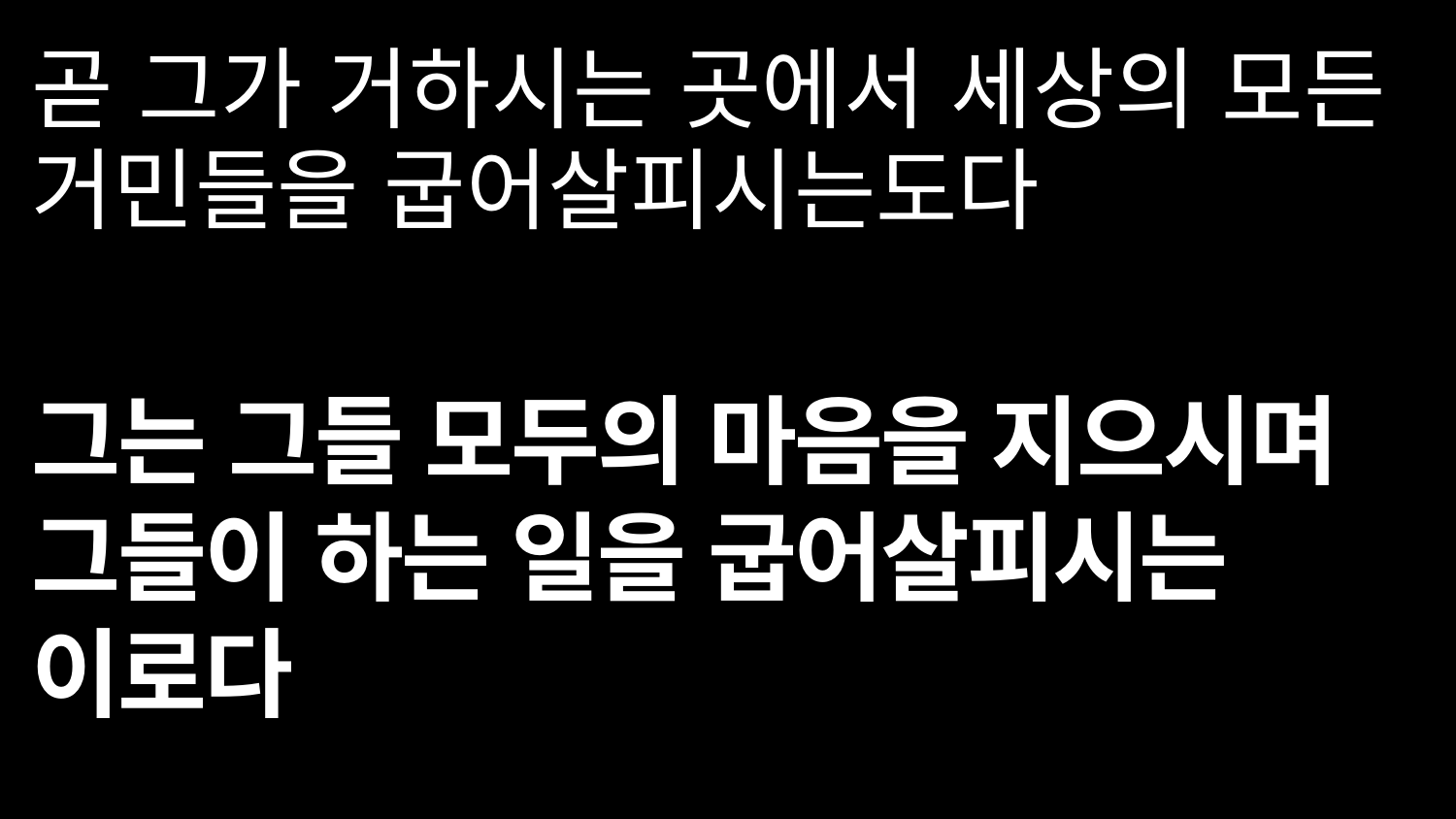

곧 그가 거하시는 곳에서 세상의 모든 거민들을 굽어살피시는도다
그는 그들 모두의 마음을 지으시며 그들이 하는 일을 굽어살피시는 이로다